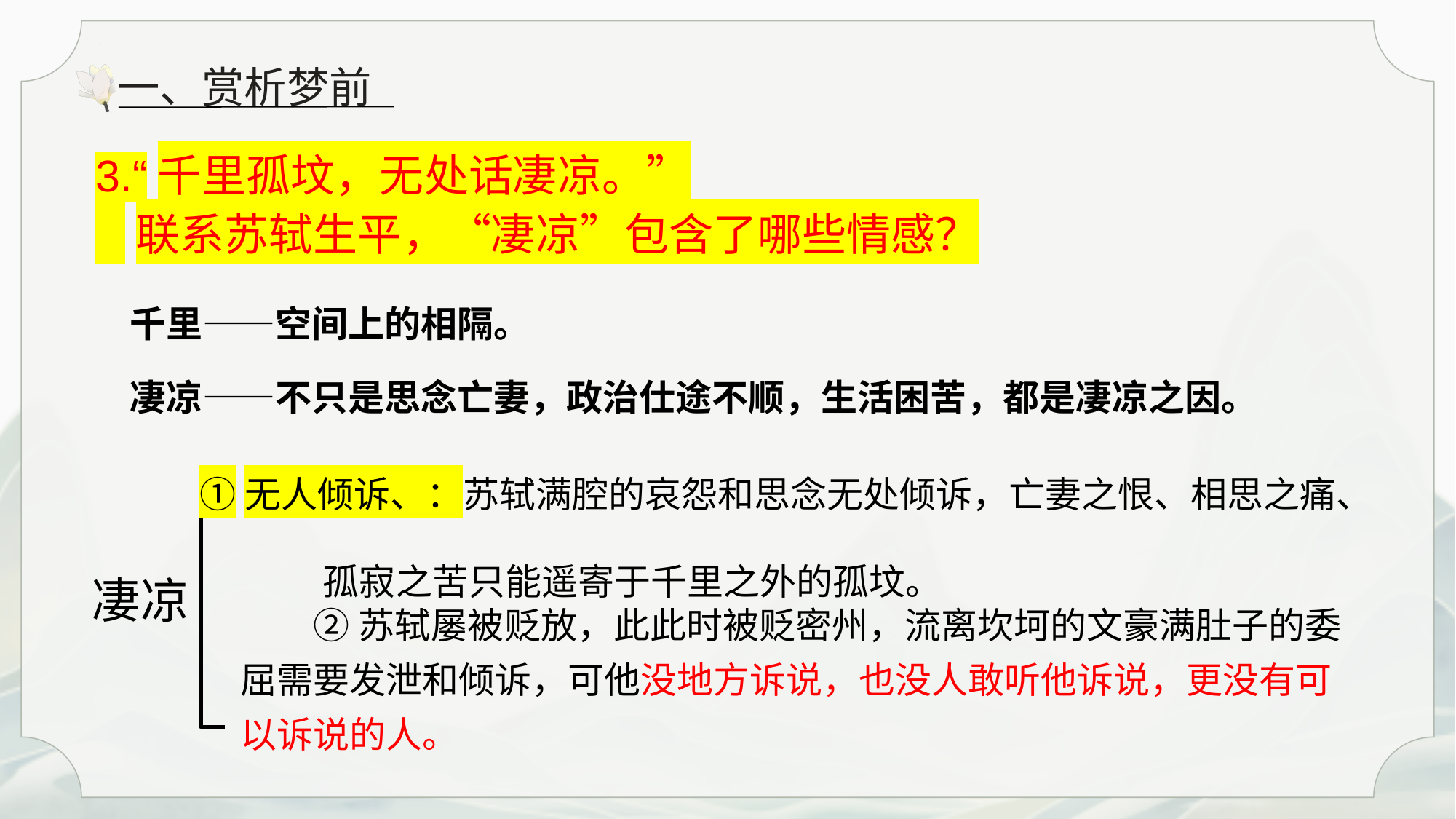

一、赏析梦前

3.“千里孤坟，无处话凄凉。”
   联系苏轼生平，“凄凉”包含了哪些情感？

 千里——空间上的相隔。
 凄凉——不只是思念亡妻，政治仕途不顺，生活困苦，都是凄凉之因。
   ①无人倾诉、：苏轼满腔的哀怨和思念无处倾诉，亡妻之恨、相思之痛、
                 孤寂之苦只能遥寄于千里之外的孤坟。

凄凉
②苏轼屡被贬放，此此时被贬密州，流离坎坷的文豪满肚子的委屈需要发泄和倾诉，可他没地方诉说，也没人敢听他诉说，更没有可以诉说的人。